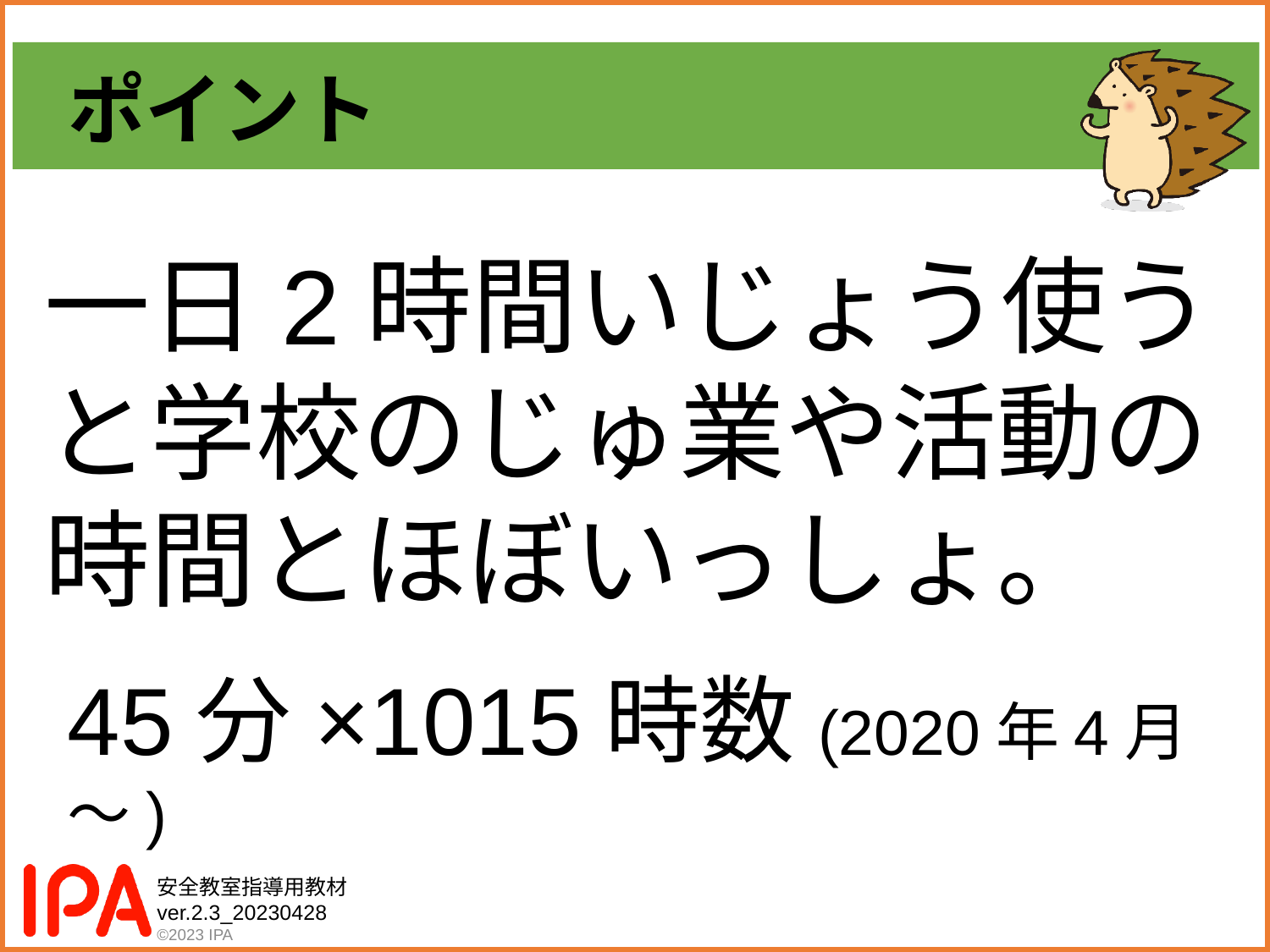

# ポイント
一日2時間いじょう使うと学校のじゅ業や活動の時間とほぼいっしょ。
45分×1015時数(2020年4月～)